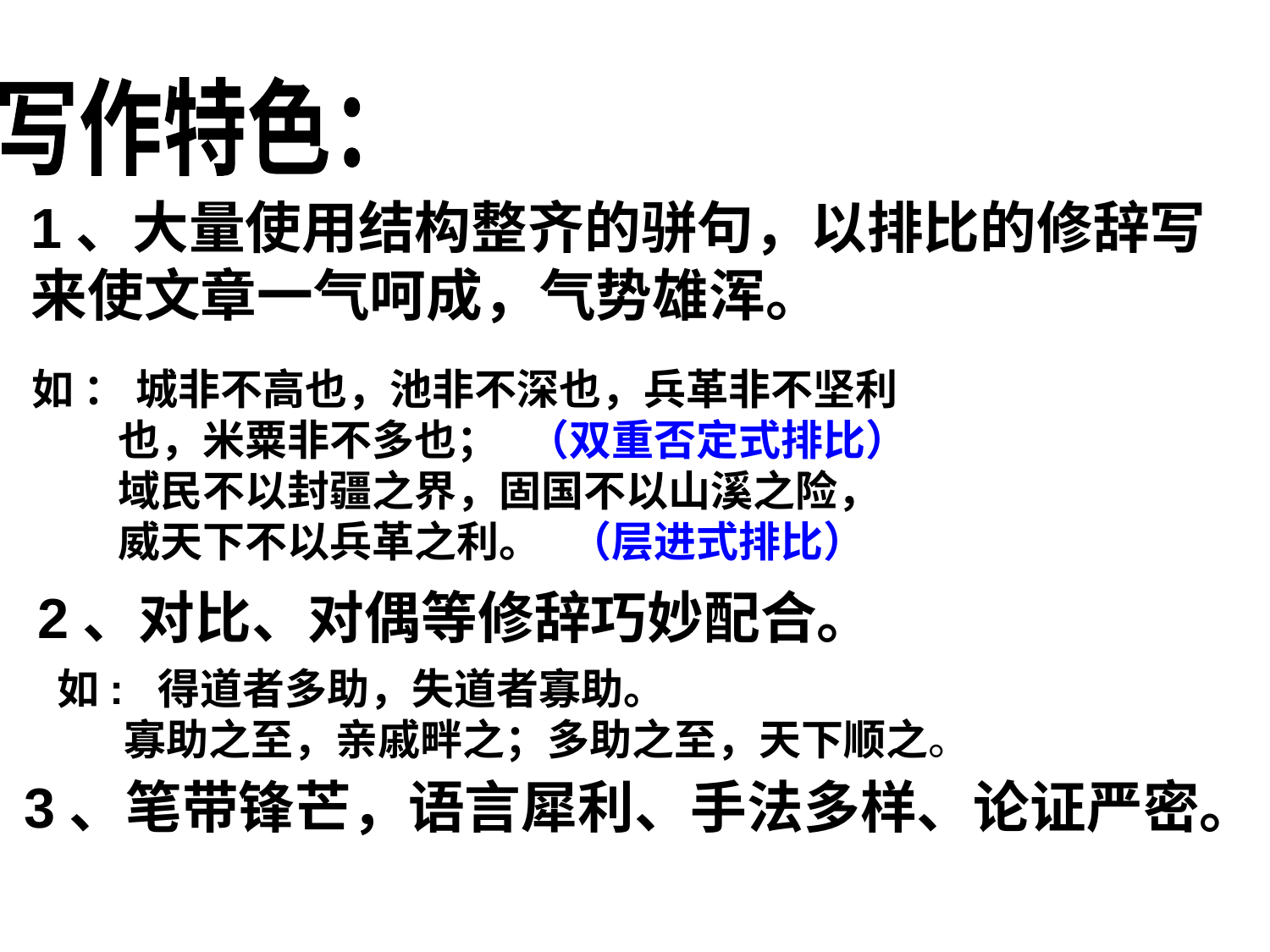

写作特色：
1、大量使用结构整齐的骈句，以排比的修辞写来使文章一气呵成，气势雄浑。
 如 ： 城非不高也，池非不深也，兵革非不坚利
          也，米粟非不多也；   （双重否定式排比）
          域民不以封疆之界，固国不以山溪之险，
          威天下不以兵革之利。   （层进式排比）
2、对比、对偶等修辞巧妙配合。
 如:  得道者多助，失道者寡助。
        寡助之至，亲戚畔之；多助之至，天下顺之。
3、笔带锋芒，语言犀利、手法多样、论证严密。